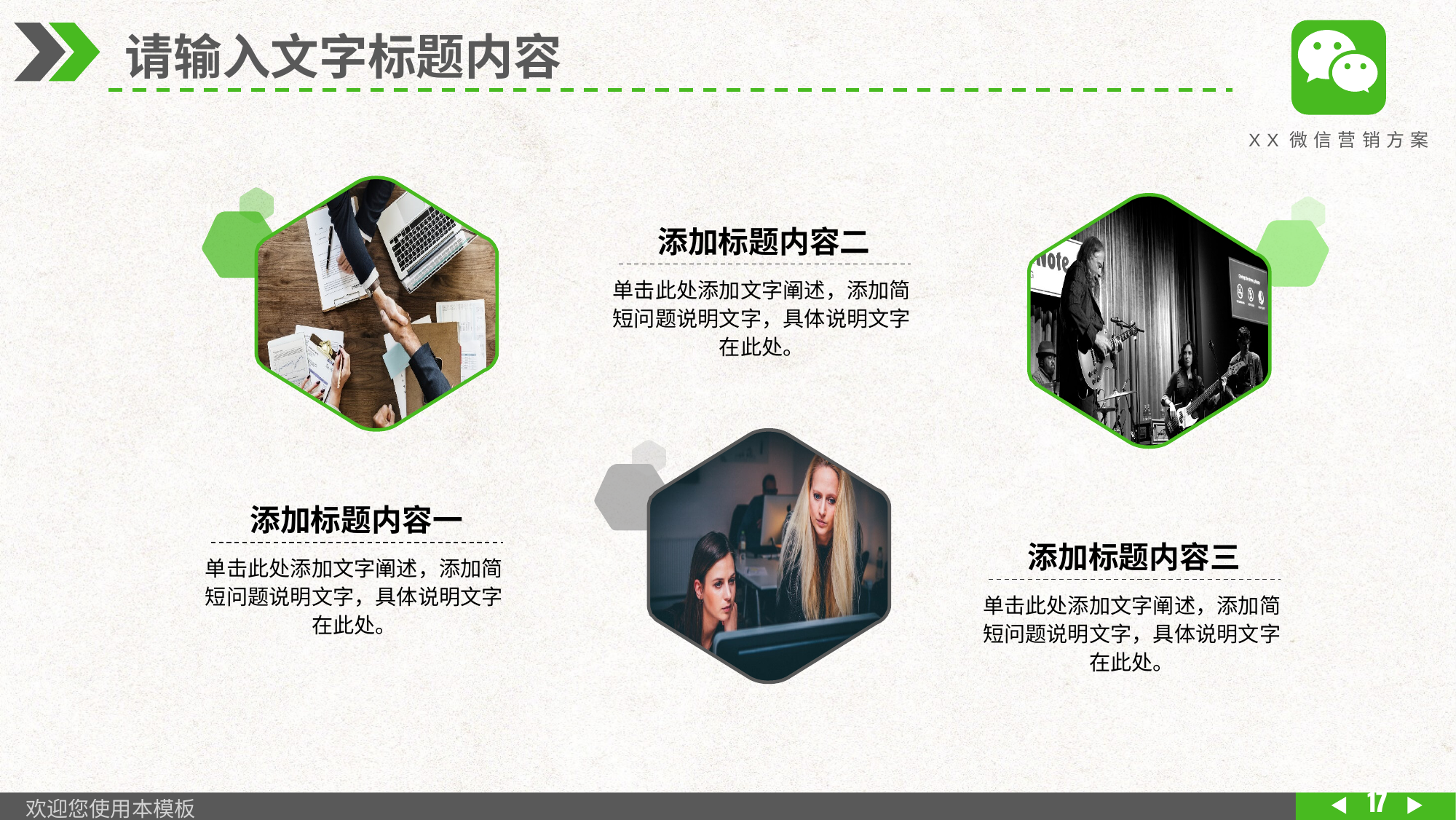

XX微信营销方案
 请输入文字标题内容

添加标题内容二
单击此处添加文字阐述，添加简短问题说明文字，具体说明文字在此处。

添加标题内容一
单击此处添加文字阐述，添加简短问题说明文字，具体说明文字在此处。
添加标题内容三
单击此处添加文字阐述，添加简短问题说明文字，具体说明文字在此处。